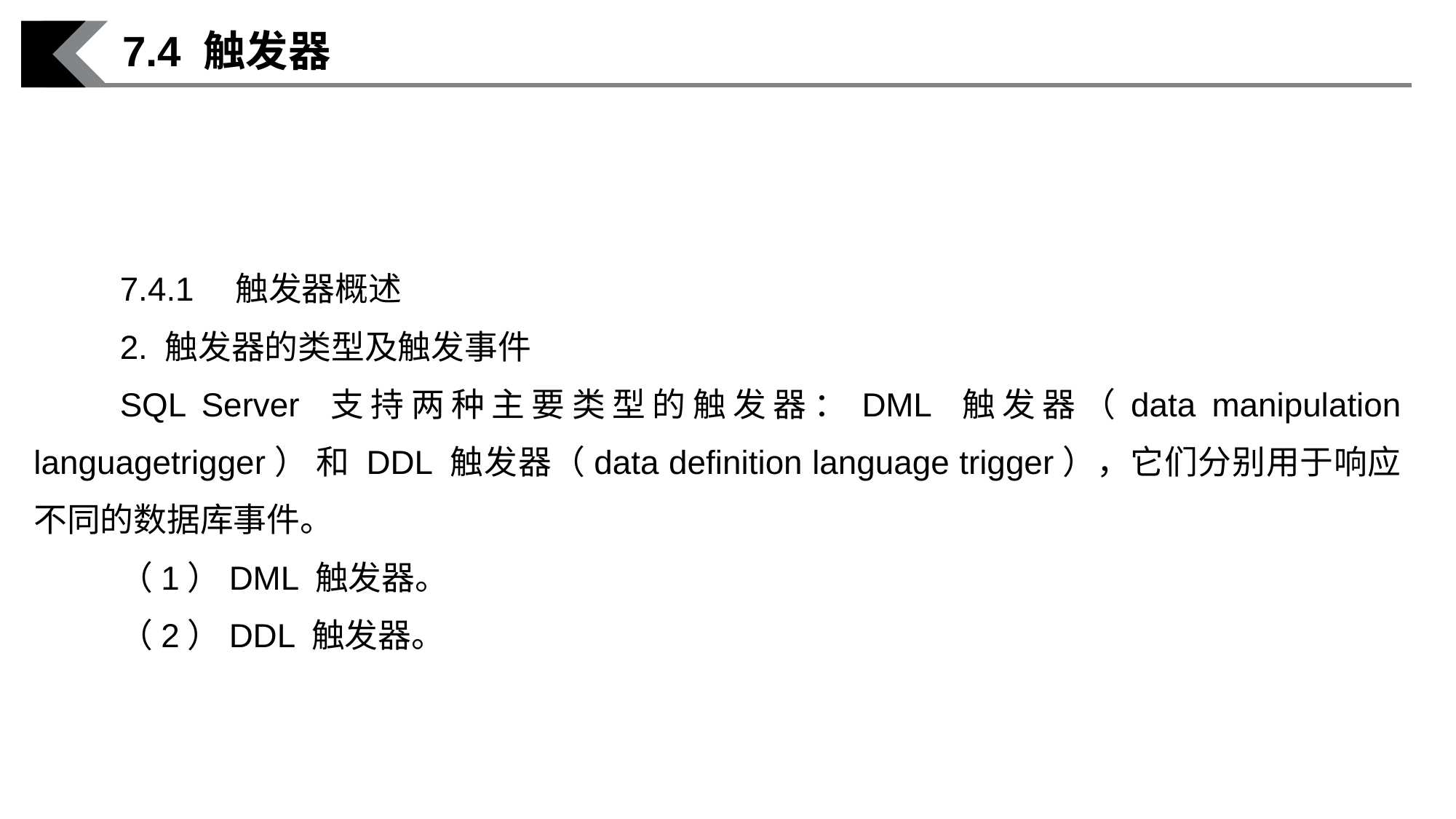

7.4 触发器
7.4.1　触发器概述
2. 触发器的类型及触发事件
SQL Server 支持两种主要类型的触发器：DML 触发器（data manipulation languagetrigger） 和 DDL 触发器（data deﬁnition language trigger），它们分别用于响应不同的数据库事件。
（1）DML 触发器。
（2）DDL 触发器。